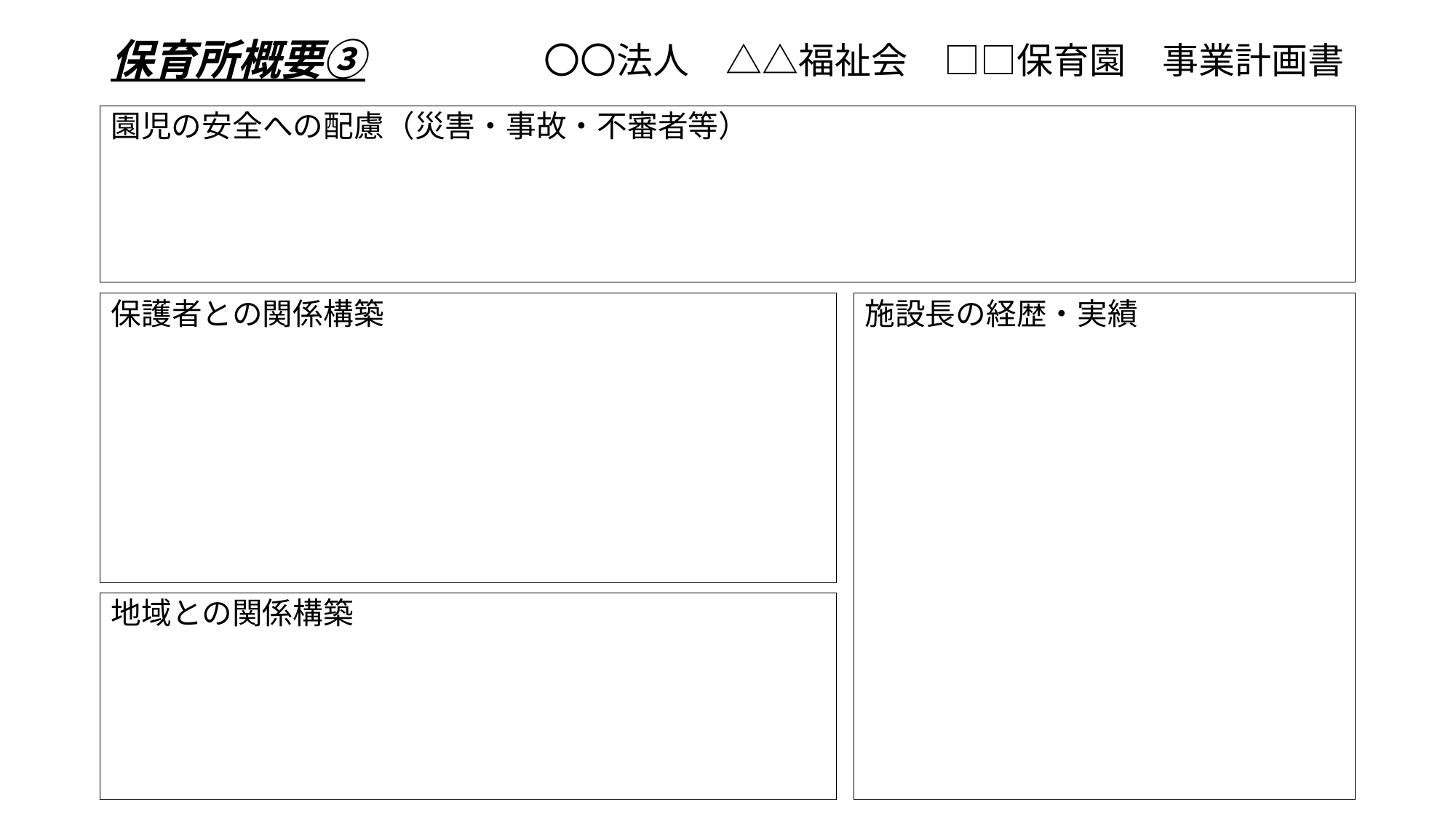

保育所概要➂
# 〇〇法人　△△福祉会　□□保育園　事業計画書
園児の安全への配慮（災害・事故・不審者等）
保護者との関係構築
施設長の経歴・実績
地域との関係構築